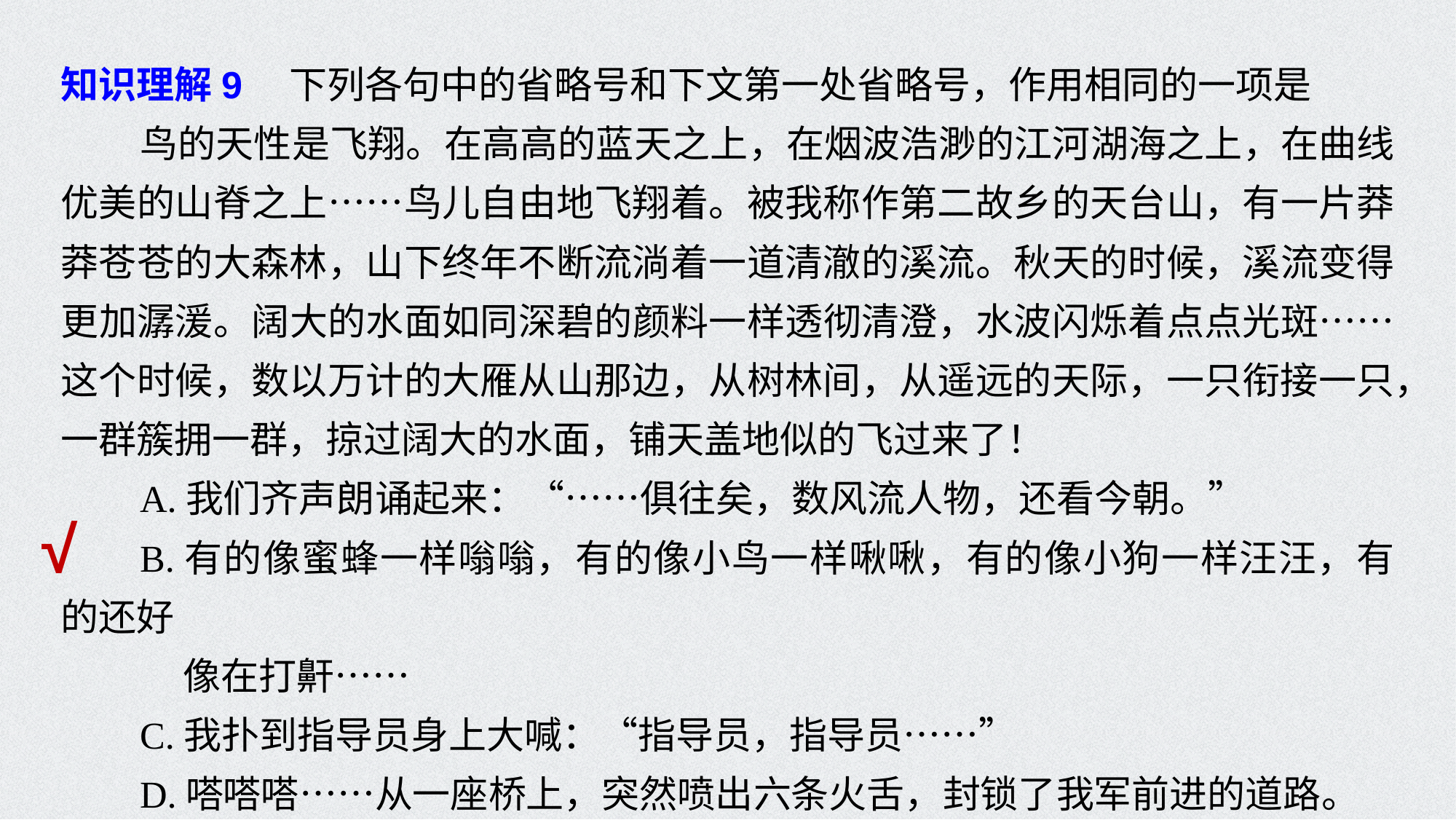

知识理解9　下列各句中的省略号和下文第一处省略号，作用相同的一项是
鸟的天性是飞翔。在高高的蓝天之上，在烟波浩渺的江河湖海之上，在曲线优美的山脊之上……鸟儿自由地飞翔着。被我称作第二故乡的天台山，有一片莽莽苍苍的大森林，山下终年不断流淌着一道清澈的溪流。秋天的时候，溪流变得更加潺湲。阔大的水面如同深碧的颜料一样透彻清澄，水波闪烁着点点光斑……这个时候，数以万计的大雁从山那边，从树林间，从遥远的天际，一只衔接一只，一群簇拥一群，掠过阔大的水面，铺天盖地似的飞过来了！
A.我们齐声朗诵起来：“……俱往矣，数风流人物，还看今朝。”
B.有的像蜜蜂一样嗡嗡，有的像小鸟一样啾啾，有的像小狗一样汪汪，有的还好
    像在打鼾……
C.我扑到指导员身上大喊：“指导员，指导员……”
D.嗒嗒嗒……从一座桥上，突然喷出六条火舌，封锁了我军前进的道路。
√